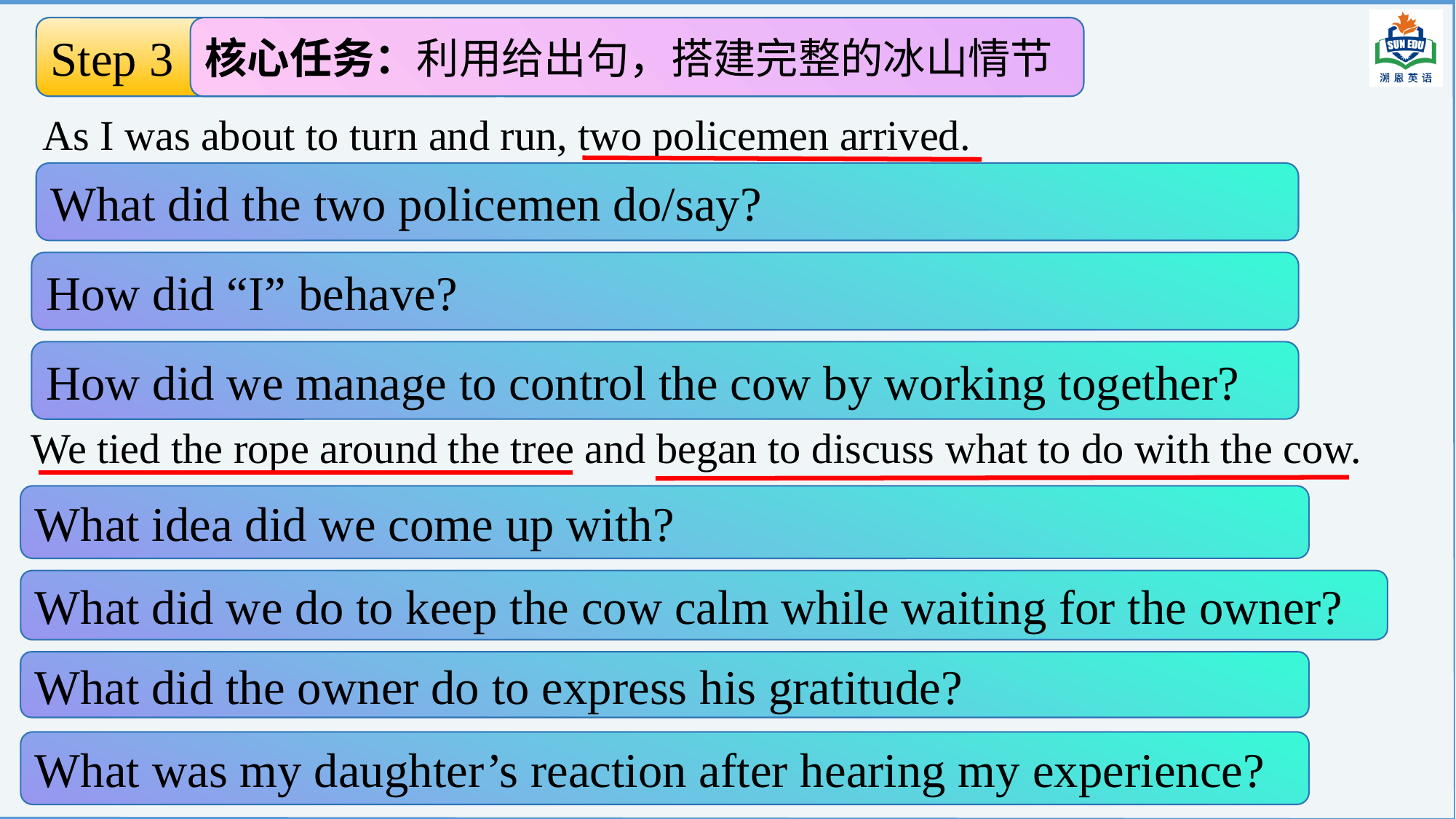

Step 3 续写情节构建
核心任务：利用给出句，搭建完整的冰山情节
搭建完整冰山情节
As I was about to turn and run, two policemen arrived.

What did the two policemen do/say?
How did “I” behave?
How did we manage to control the cow by working together?
We tied the rope around the tree and began to discuss what to do with the cow.
What idea did we come up with?
What did we do to keep the cow calm while waiting for the owner?
What did the owner do to express his gratitude?
What was my daughter’s reaction after hearing my experience?